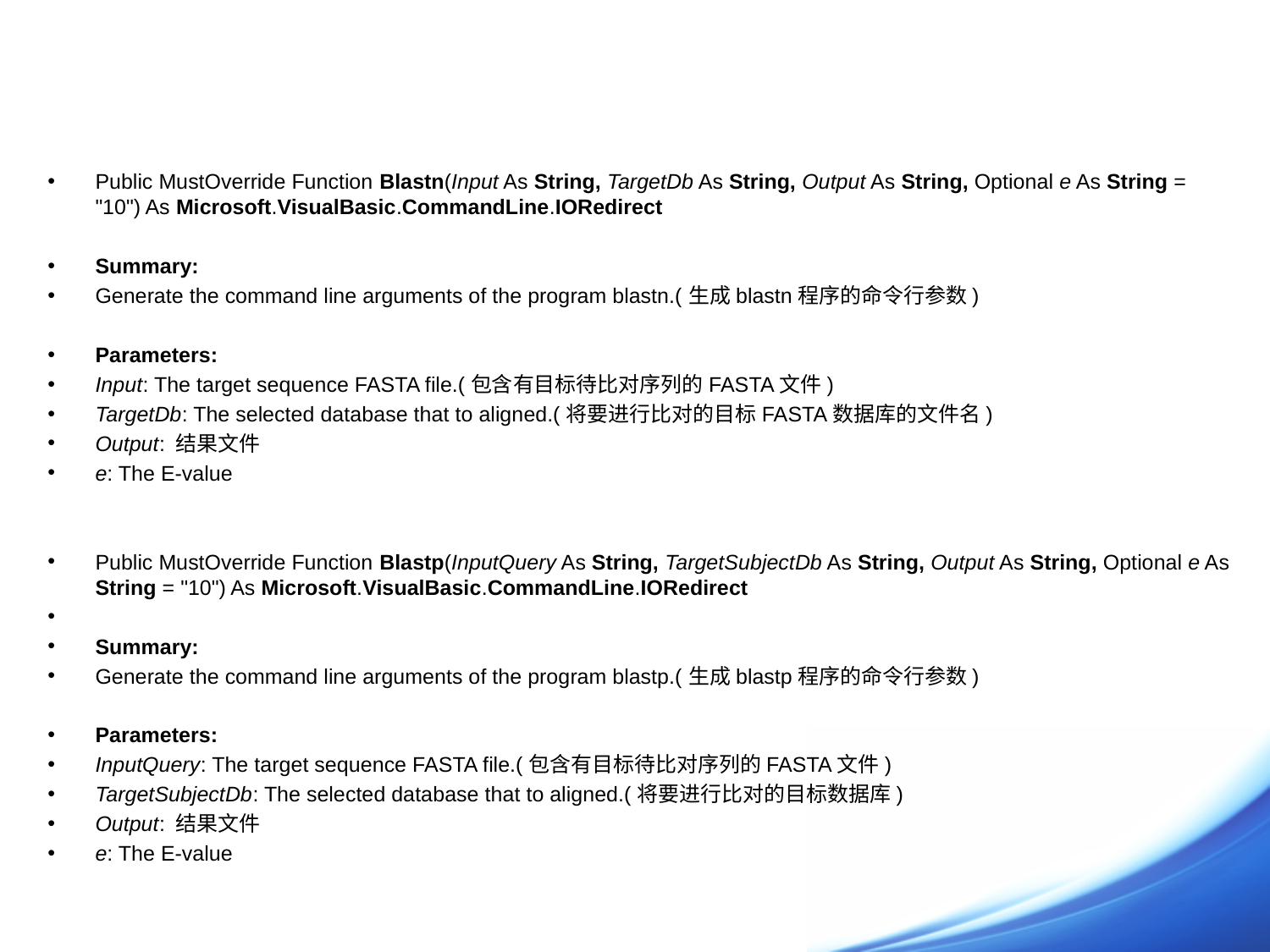

#
Public MustOverride Function Blastn(Input As String, TargetDb As String, Output As String, Optional e As String = "10") As Microsoft.VisualBasic.CommandLine.IORedirect

Summary:
Generate the command line arguments of the program blastn.(生成blastn程序的命令行参数)

Parameters:
Input: The target sequence FASTA file.(包含有目标待比对序列的FASTA文件)
TargetDb: The selected database that to aligned.(将要进行比对的目标FASTA数据库的文件名)
Output: 结果文件
e: The E-value

Public MustOverride Function Blastp(InputQuery As String, TargetSubjectDb As String, Output As String, Optional e As String = "10") As Microsoft.VisualBasic.CommandLine.IORedirect

Summary:
Generate the command line arguments of the program blastp.(生成blastp程序的命令行参数)

Parameters:
InputQuery: The target sequence FASTA file.(包含有目标待比对序列的FASTA文件)
TargetSubjectDb: The selected database that to aligned.(将要进行比对的目标数据库)
Output: 结果文件
e: The E-value